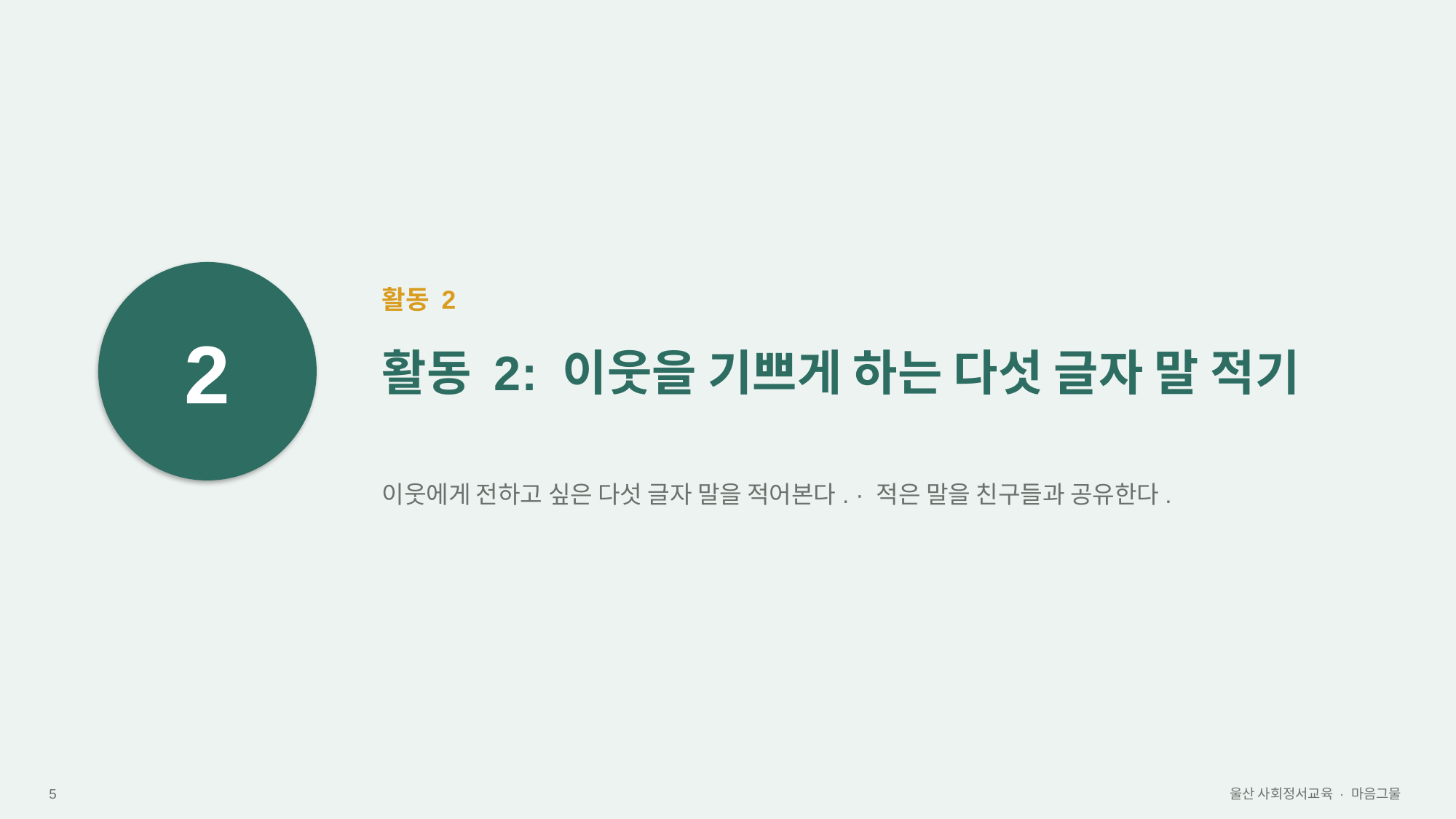

2
활동 2
활동 2: 이웃을 기쁘게 하는 다섯 글자 말 적기
이웃에게 전하고 싶은 다섯 글자 말을 적어본다. · 적은 말을 친구들과 공유한다.
5
울산 사회정서교육 · 마음그물